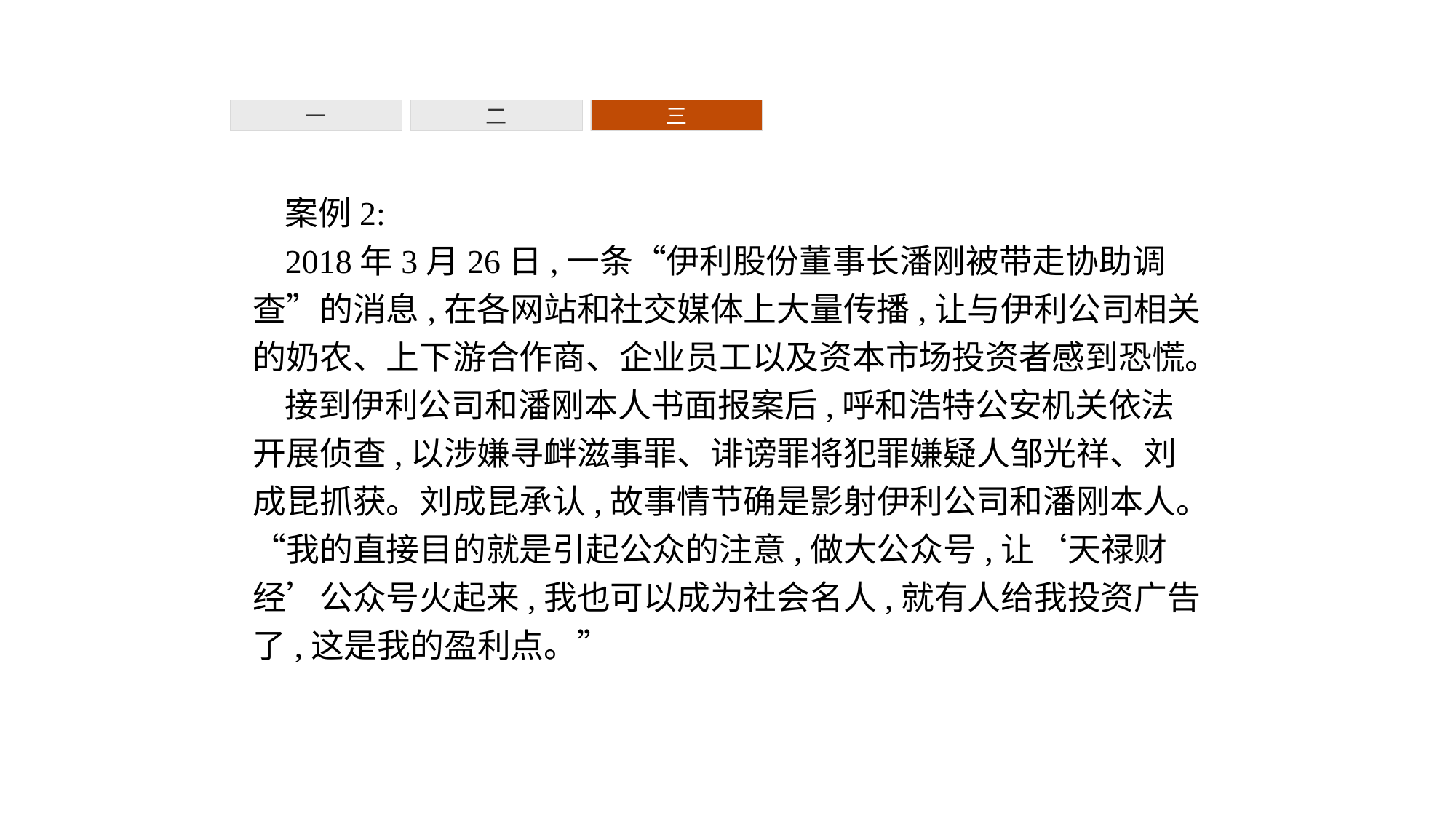

一
二
三
案例2:
2018年3月26日,一条“伊利股份董事长潘刚被带走协助调查”的消息,在各网站和社交媒体上大量传播,让与伊利公司相关的奶农、上下游合作商、企业员工以及资本市场投资者感到恐慌。
接到伊利公司和潘刚本人书面报案后,呼和浩特公安机关依法开展侦查,以涉嫌寻衅滋事罪、诽谤罪将犯罪嫌疑人邹光祥、刘成昆抓获。刘成昆承认,故事情节确是影射伊利公司和潘刚本人。“我的直接目的就是引起公众的注意,做大公众号,让‘天禄财经’公众号火起来,我也可以成为社会名人,就有人给我投资广告了,这是我的盈利点。”